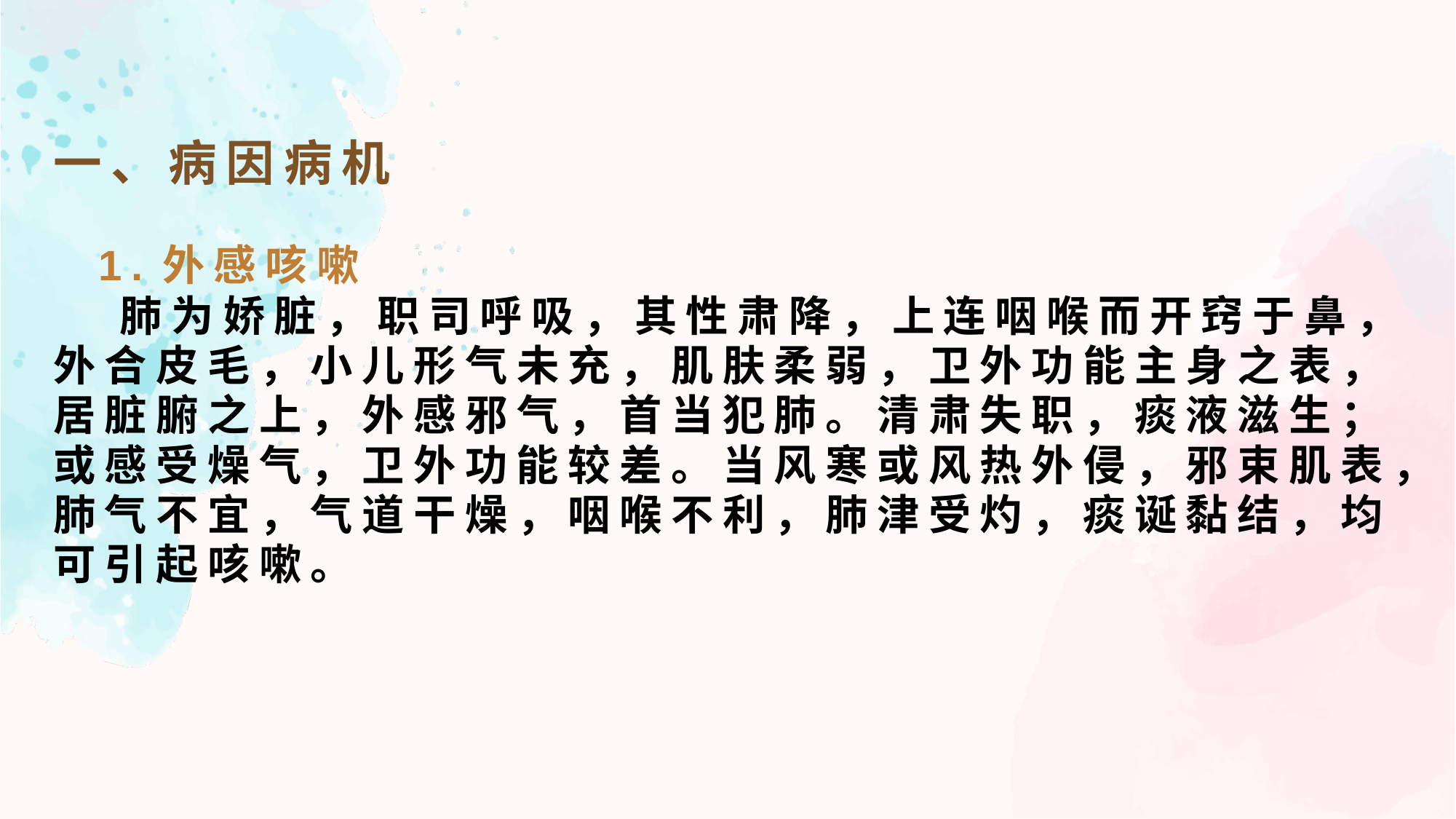

一、病因病机

  1.外感咳嗽
   肺为娇脏，职司呼吸，其性肃降，上连咽喉而开窍于鼻，外合皮毛，小儿形气未充，肌肤柔弱，卫外功能主身之表，居脏腑之上，外感邪气，首当犯肺。清肃失职，痰液滋生；或感受燥气，卫外功能较差。当风寒或风热外侵，邪束肌表，肺气不宜，气道干燥，咽喉不利，肺津受灼，痰诞黏结，均可引起咳嗽。